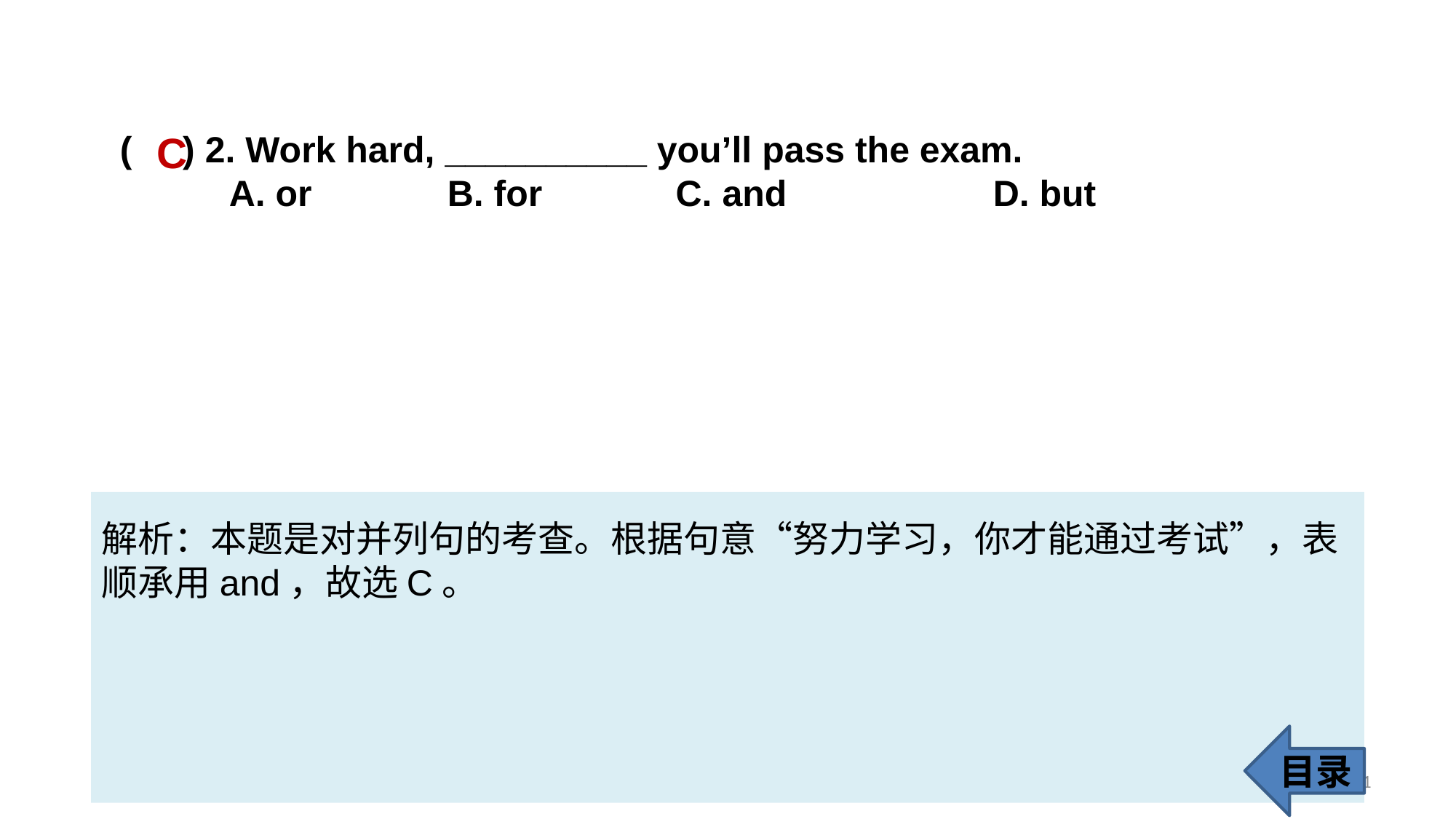

(     ) 2. Work hard, __________ you’ll pass the exam.
	A. or 		B. for		 C. and 		D. but
C

解析：本题是对并列句的考查。根据句意“努力学习，你才能通过考试”，表
顺承用and，故选C。
目录
61